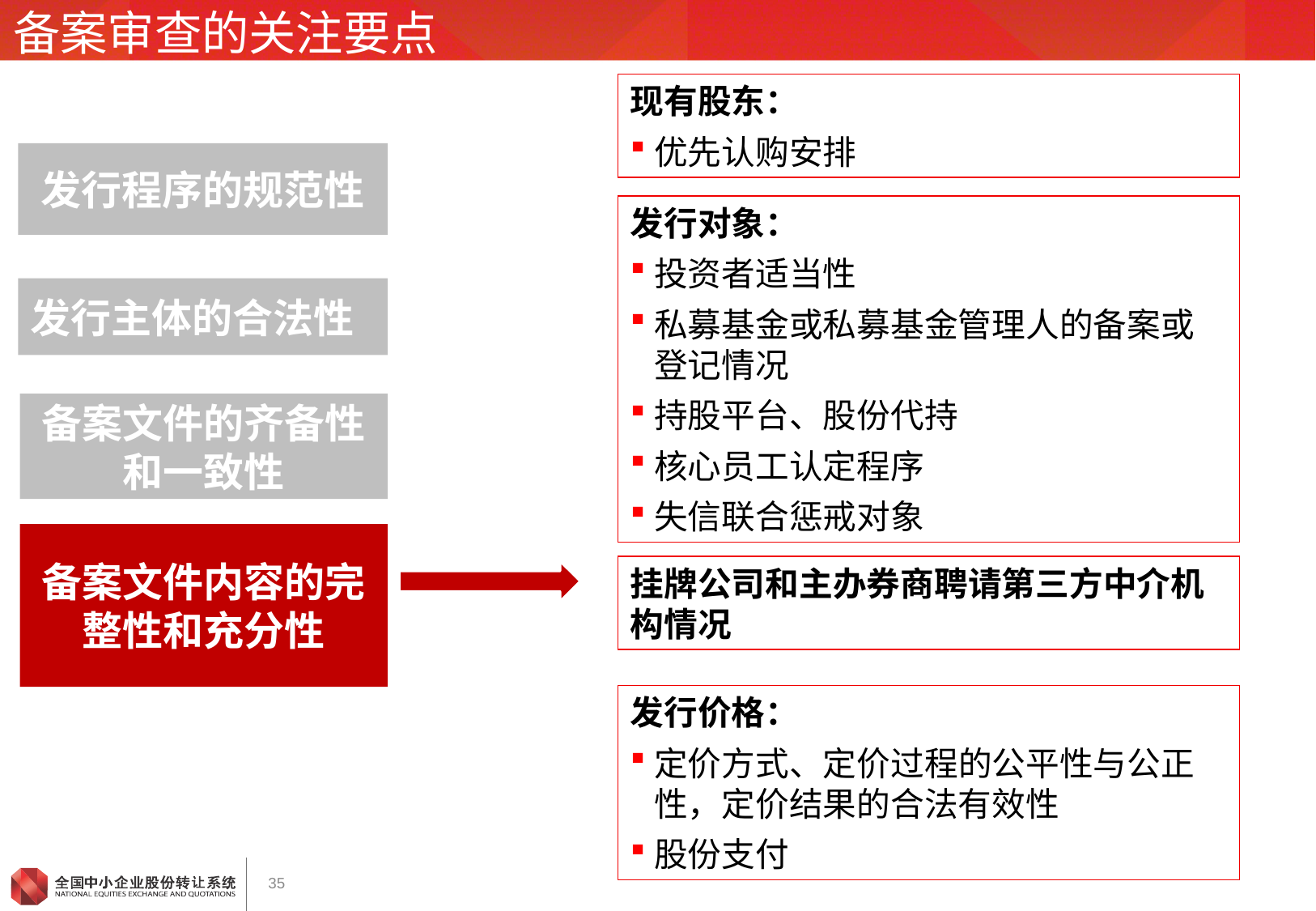

# 备案审查的关注要点
现有股东：
优先认购安排
发行程序的规范性
发行对象：
投资者适当性
私募基金或私募基金管理人的备案或登记情况
持股平台、股份代持
核心员工认定程序
失信联合惩戒对象
发行主体的合法性
备案文件的齐备性和一致性
备案文件内容的完整性和充分性
挂牌公司和主办券商聘请第三方中介机构情况

发行价格：
定价方式、定价过程的公平性与公正性，定价结果的合法有效性
股份支付
35